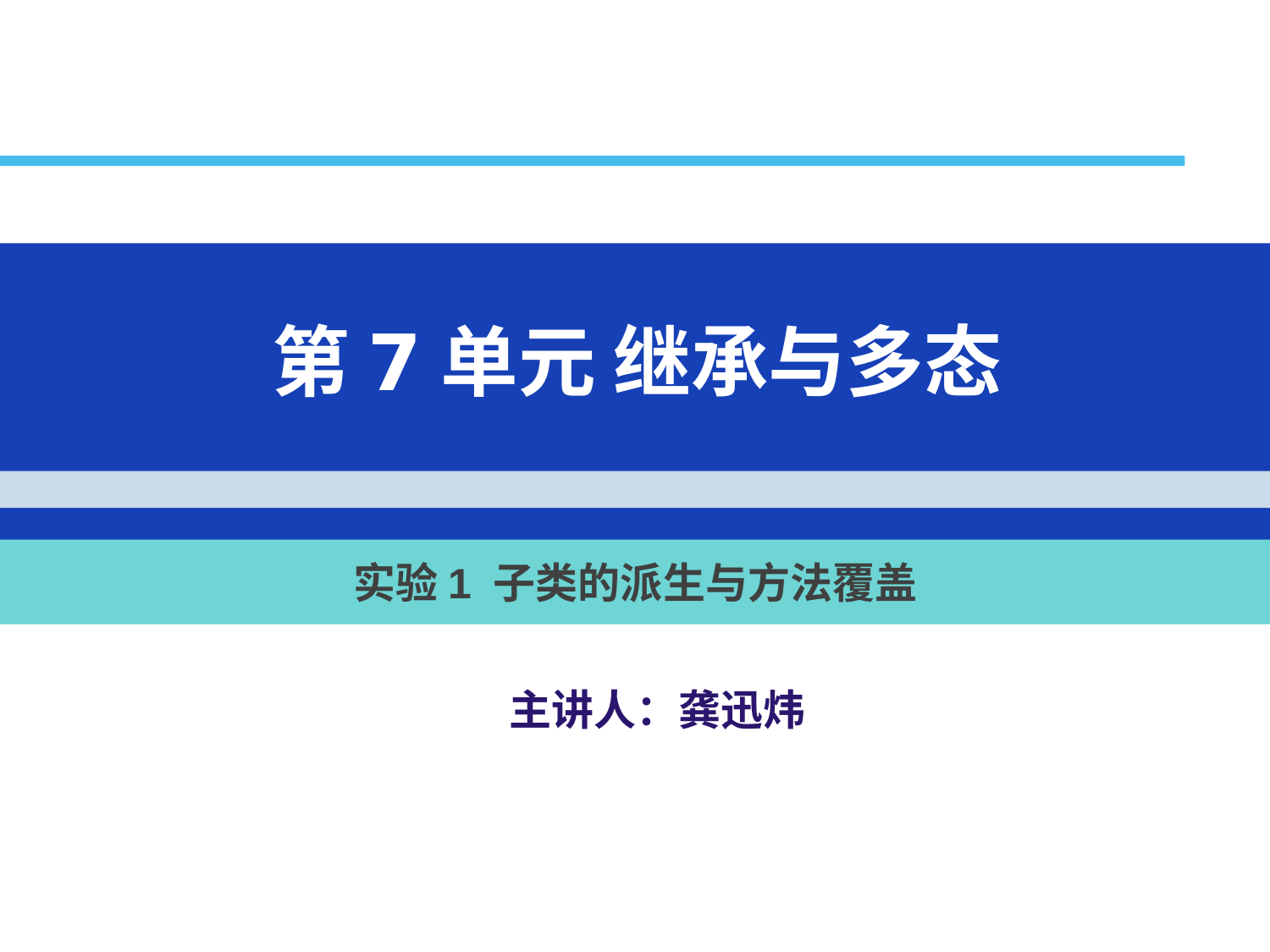

Java程序设计实践教程

第7单元 继承与多态

实验1 子类的派生与方法覆盖
主讲人：龚迅炜